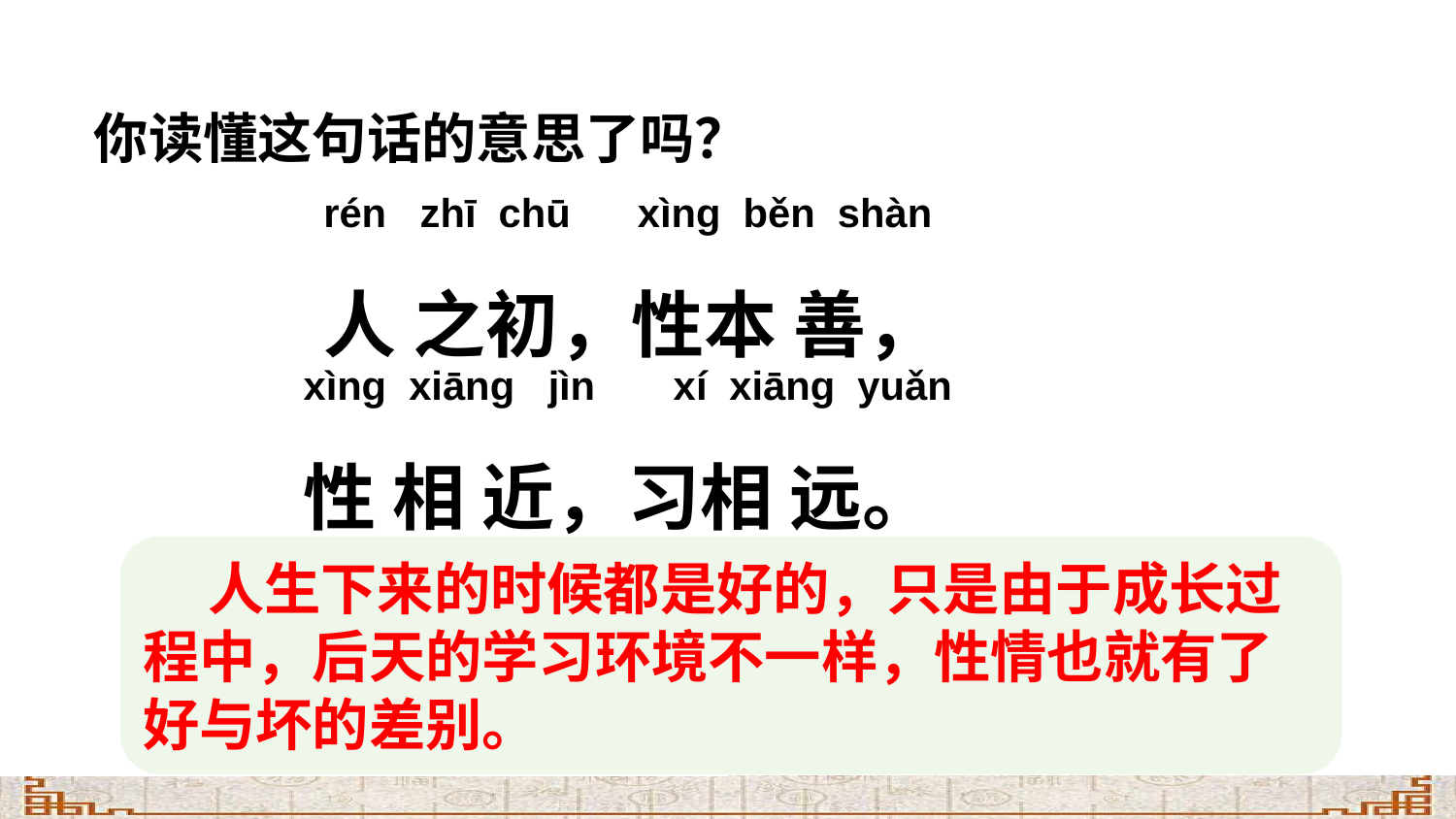

你读懂这句话的意思了吗？
rén   zhī  chū      xìnɡ  běn  shàn
人 之初，性本 善，
xìnɡ  xiānɡ   jìn       xí  xiānɡ  yuǎn
性 相 近，习相 远。
    人生下来的时候都是好的，只是由于成长过程中，后天的学习环境不一样，性情也就有了好与坏的差别。